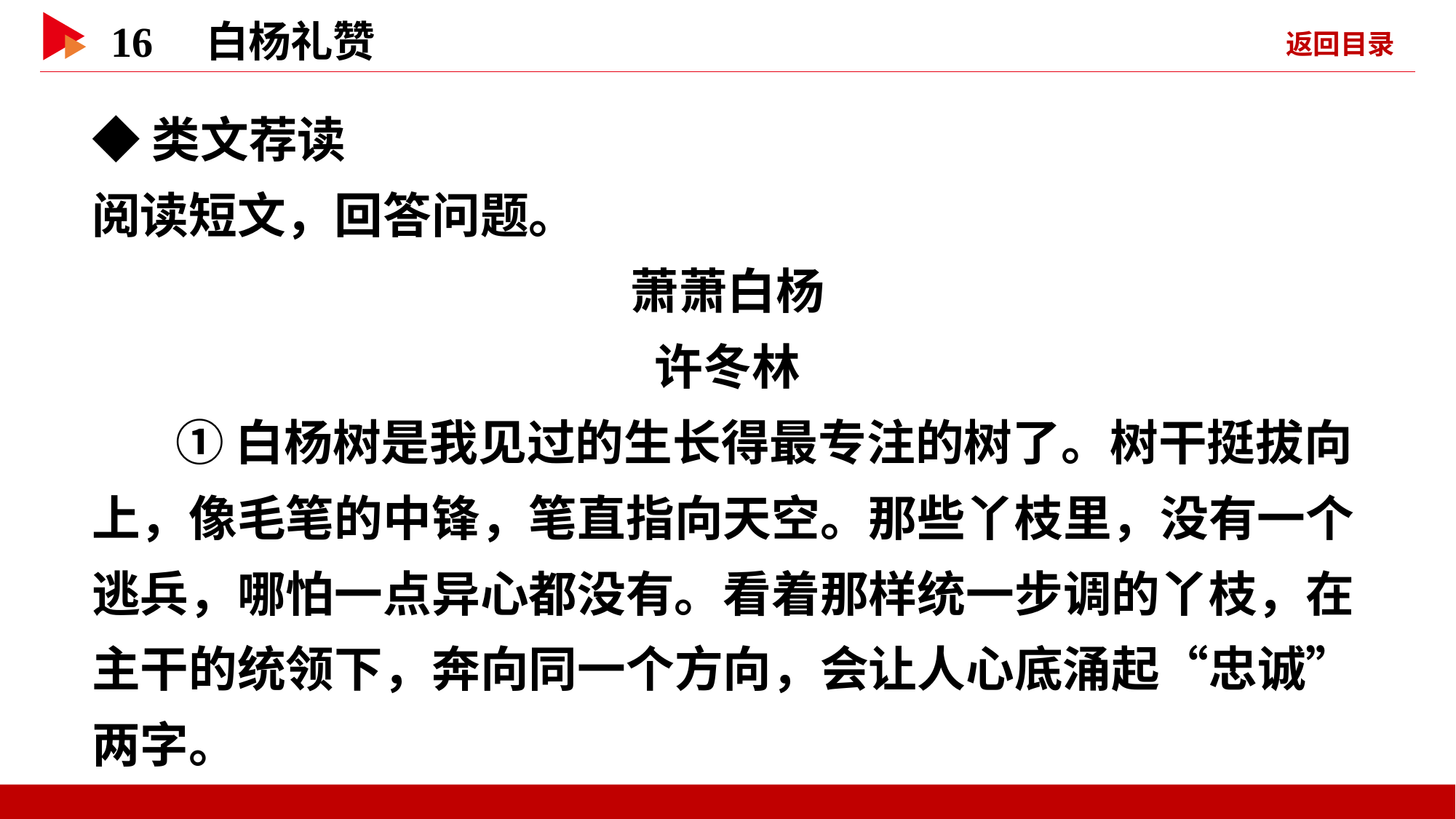

◆类文荐读
阅读短文，回答问题。
萧萧白杨
许冬林
①白杨树是我见过的生长得最专注的树了。树干挺拔向上，像毛笔的中锋，笔直指向天空。那些丫枝里，没有一个逃兵，哪怕一点异心都没有。看着那样统一步调的丫枝，在主干的统领下，奔向同一个方向，会让人心底涌起“忠诚”两字。